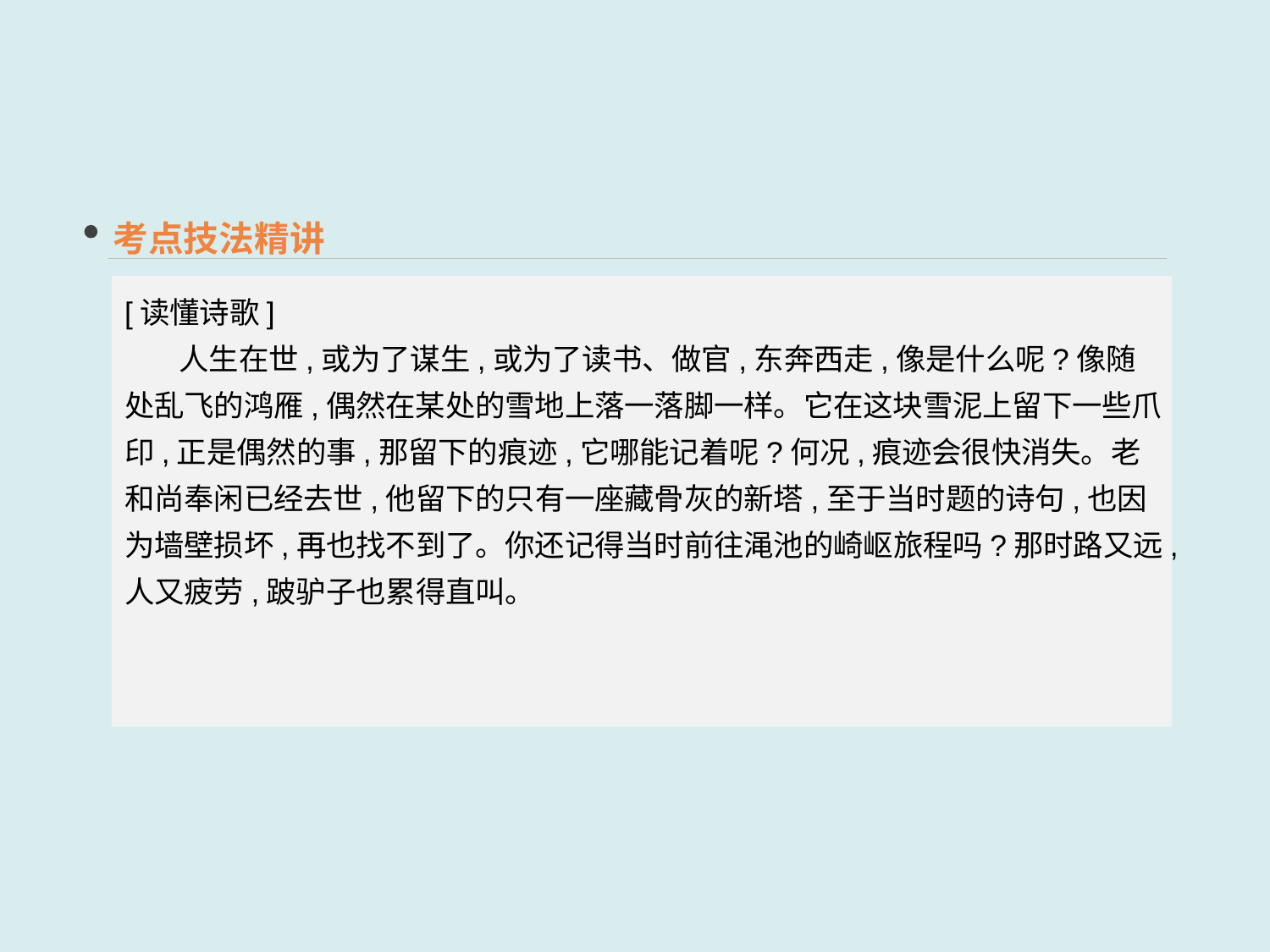

考点技法精讲

[读懂诗歌]
       人生在世,或为了谋生,或为了读书、做官,东奔西走,像是什么呢?像随处乱飞的鸿雁,偶然在某处的雪地上落一落脚一样。它在这块雪泥上留下一些爪印,正是偶然的事,那留下的痕迹,它哪能记着呢?何况,痕迹会很快消失。老和尚奉闲已经去世,他留下的只有一座藏骨灰的新塔,至于当时题的诗句,也因为墙壁损坏,再也找不到了。你还记得当时前往渑池的崎岖旅程吗?那时路又远,人又疲劳,跛驴子也累得直叫。